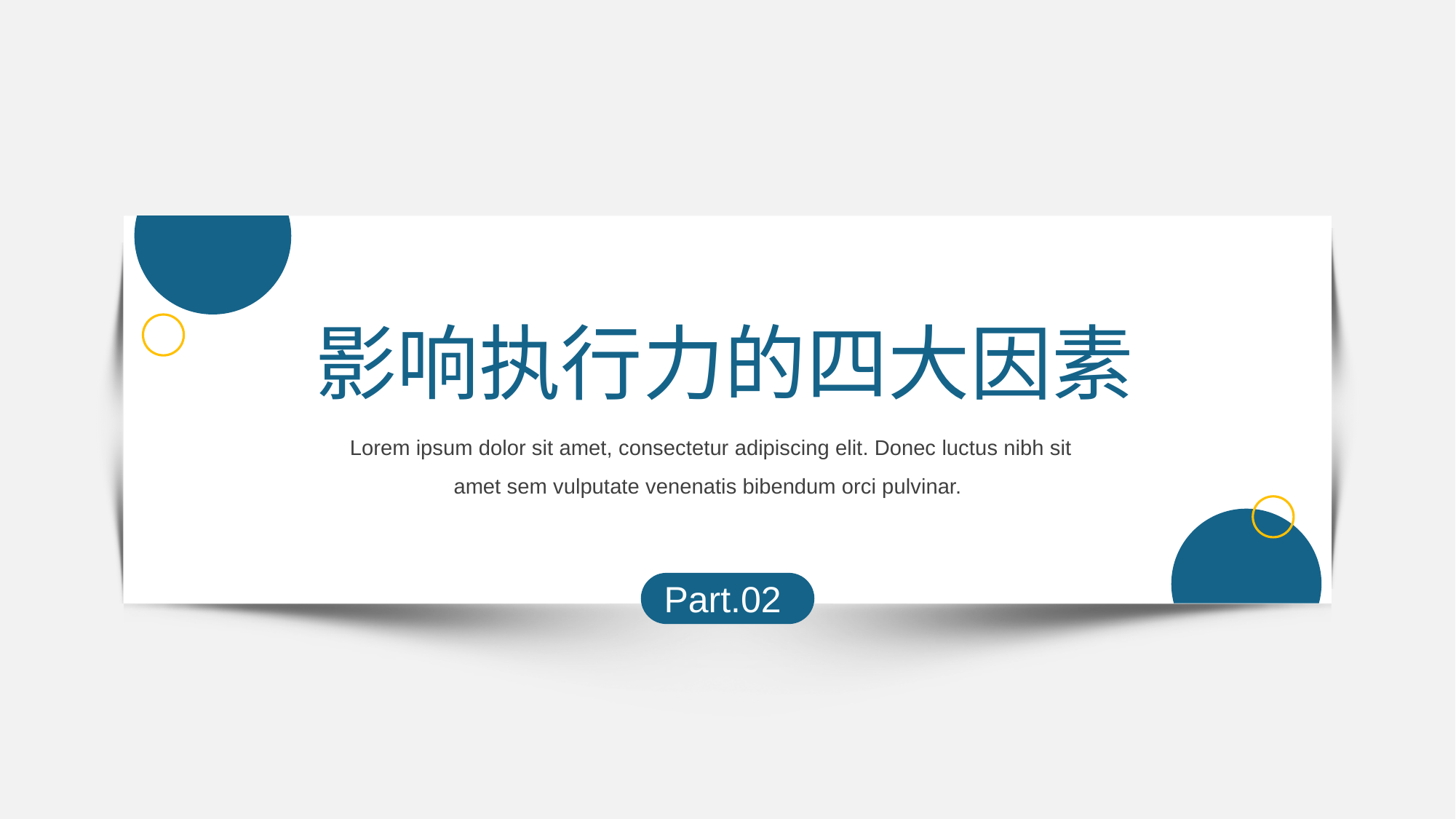

影响执行力的四大因素
Lorem ipsum dolor sit amet, consectetur adipiscing elit. Donec luctus nibh sit amet sem vulputate venenatis bibendum orci pulvinar.
Part.02